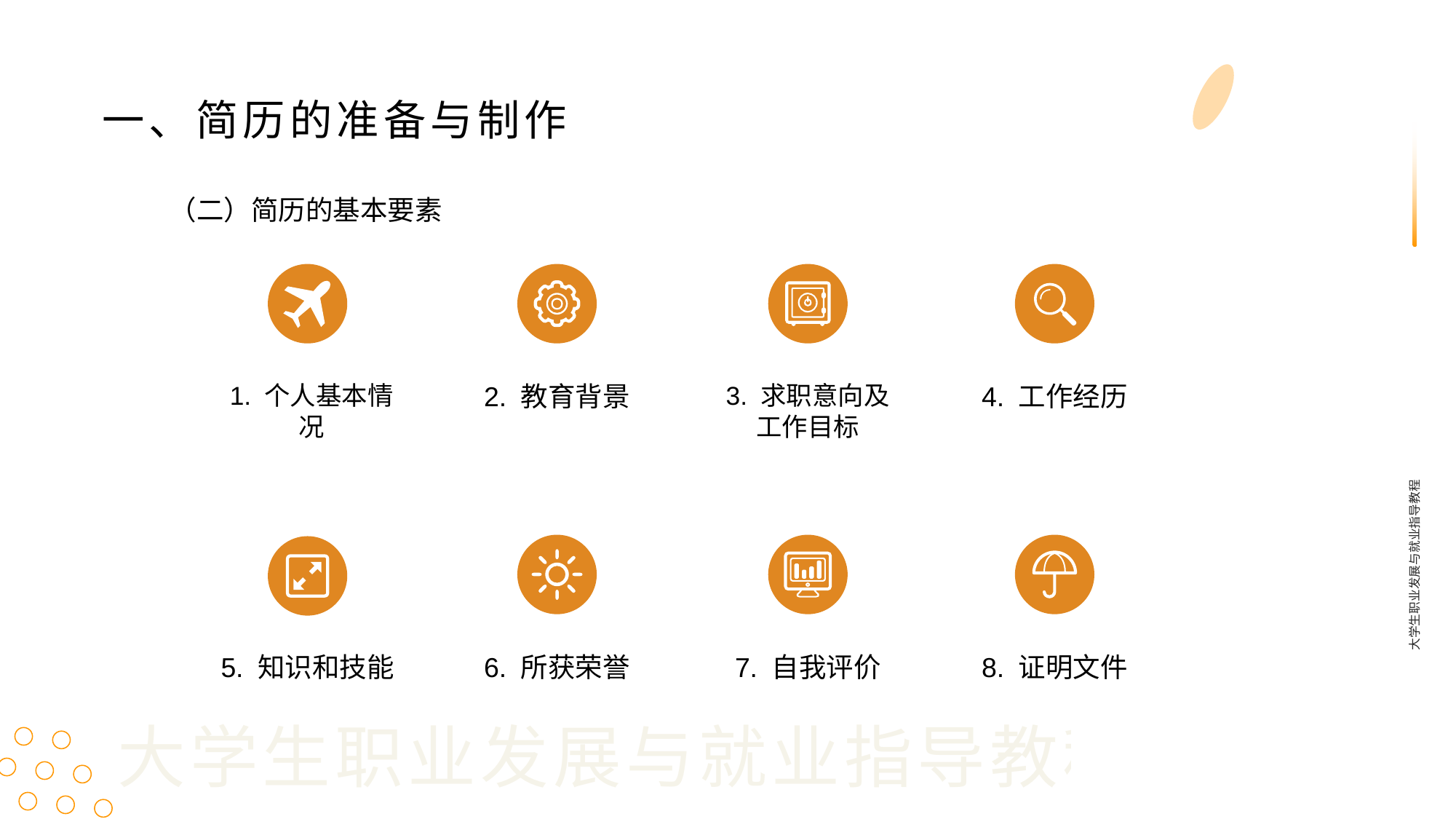

一、简历的准备与制作

（二）简历的基本要素

1. 个人基本情况
2. 教育背景
3. 求职意向及工作目标
4. 工作经历

大学生职业发展与就业指导教程

5. 知识和技能
6. 所获荣誉
7. 自我评价
8. 证明文件

大学生职业发展与就业指导教程